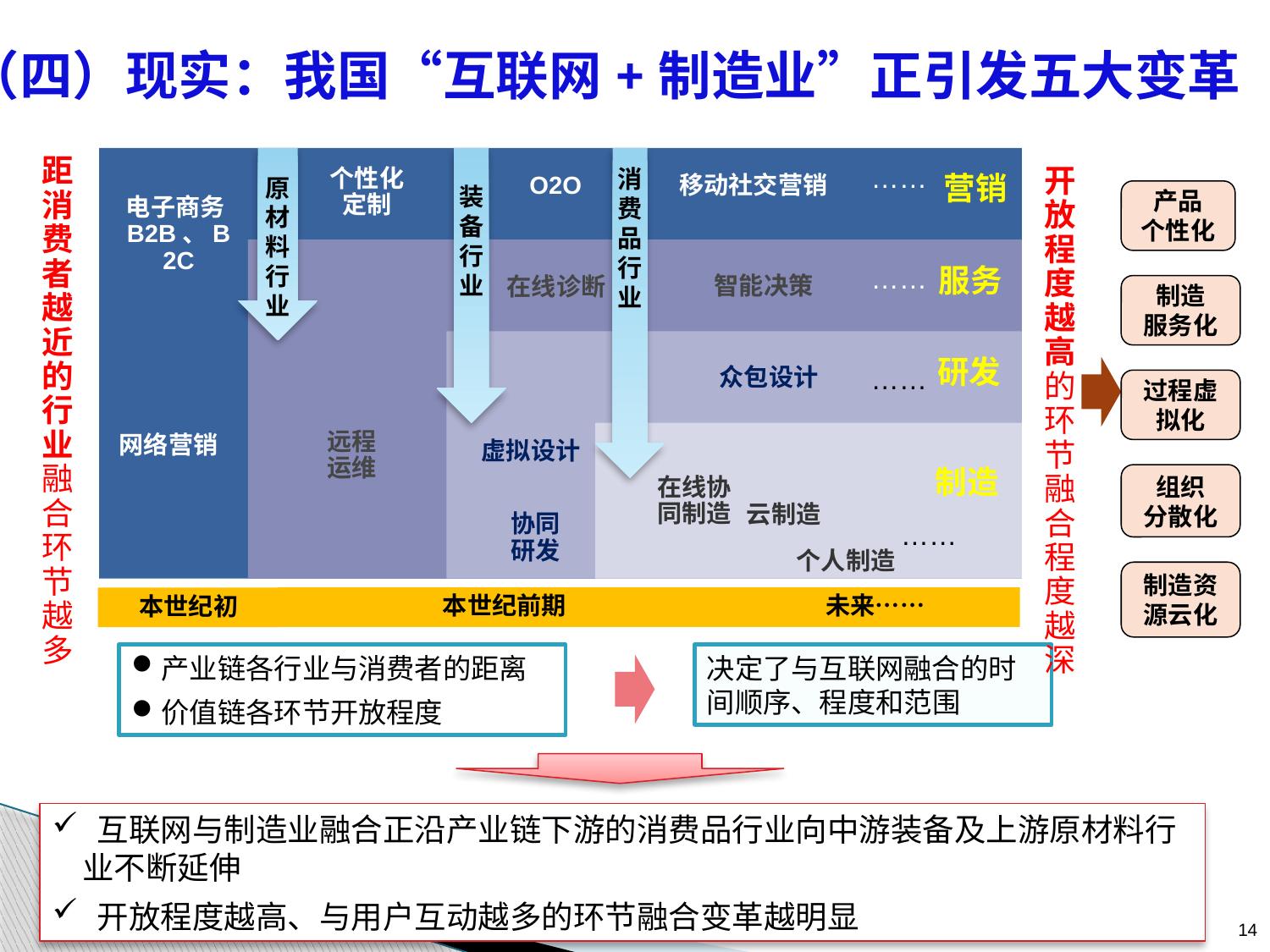

（四）现实：我国“互联网+制造业”正引发五大变革

距消费者越近的行业融合环节越多
消费品行业
……
开放程度越高的环节融合程度越深
个性化定制
原材料行业
O2O
移动社交营销
营销
装备行业
电子商务B2B、B2C
……

……
服务
社交营销
智能决策
在线诊断
O2O

研发
众包设计
……

远程运维

网络营销
虚拟设计
制造
在线协同制造
云制造
协同研发
……
个人制造
本世纪前期
未来……
    本世纪初
产品
个性化
制造
服务化

过程虚拟化
组织
分散化
制造资源云化
产业链各行业与消费者的距离
价值链各环节开放程度
决定了与互联网融合的时间顺序、程度和范围

 互联网与制造业融合正沿产业链下游的消费品行业向中游装备及上游原材料行业不断延伸
 开放程度越高、与用户互动越多的环节融合变革越明显
14